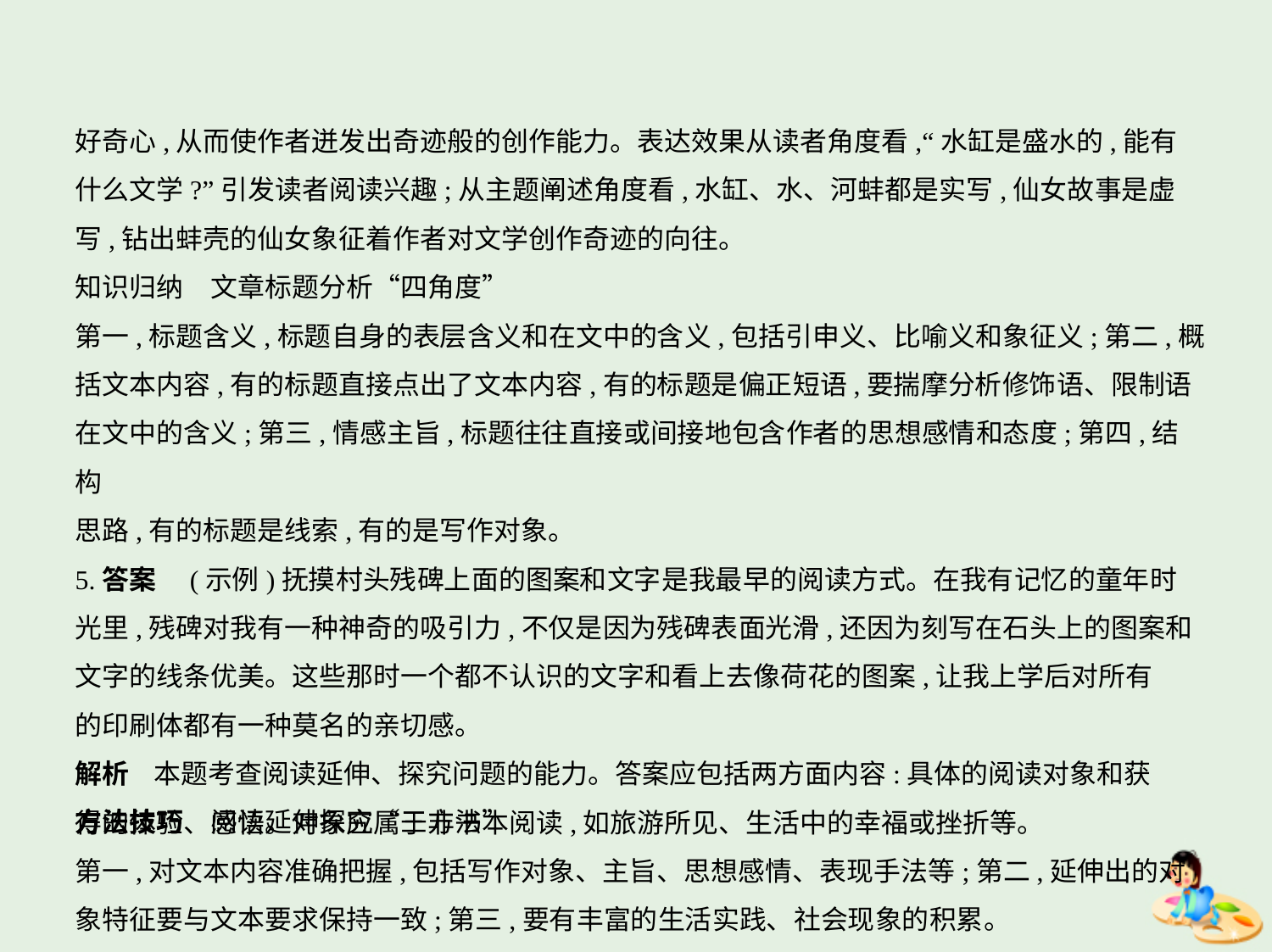

好奇心,从而使作者迸发出奇迹般的创作能力。表达效果从读者角度看,“水缸是盛水的,能有
什么文学?”引发读者阅读兴趣;从主题阐述角度看,水缸、水、河蚌都是实写,仙女故事是虚
写,钻出蚌壳的仙女象征着作者对文学创作奇迹的向往。
知识归纳　文章标题分析“四角度”
第一,标题含义,标题自身的表层含义和在文中的含义,包括引申义、比喻义和象征义;第二,概
括文本内容,有的标题直接点出了文本内容,有的标题是偏正短语,要揣摩分析修饰语、限制语
在文中的含义;第三,情感主旨,标题往往直接或间接地包含作者的思想感情和态度;第四,结构
思路,有的标题是线索,有的是写作对象。
5.答案　(示例)抚摸村头残碑上面的图案和文字是我最早的阅读方式。在我有记忆的童年时
光里,残碑对我有一种神奇的吸引力,不仅是因为残碑表面光滑,还因为刻写在石头上的图案和
文字的线条优美。这些那时一个都不认识的文字和看上去像荷花的图案,让我上学后对所有
的印刷体都有一种莫名的亲切感。
解析    本题考查阅读延伸、探究问题的能力。答案应包括两方面内容:具体的阅读对象和获
得的体验、感悟。对象应属于非书本阅读,如旅游所见、生活中的幸福或挫折等。
方法技巧　阅读延伸探究“三方法”
第一,对文本内容准确把握,包括写作对象、主旨、思想感情、表现手法等;第二,延伸出的对
象特征要与文本要求保持一致;第三,要有丰富的生活实践、社会现象的积累。